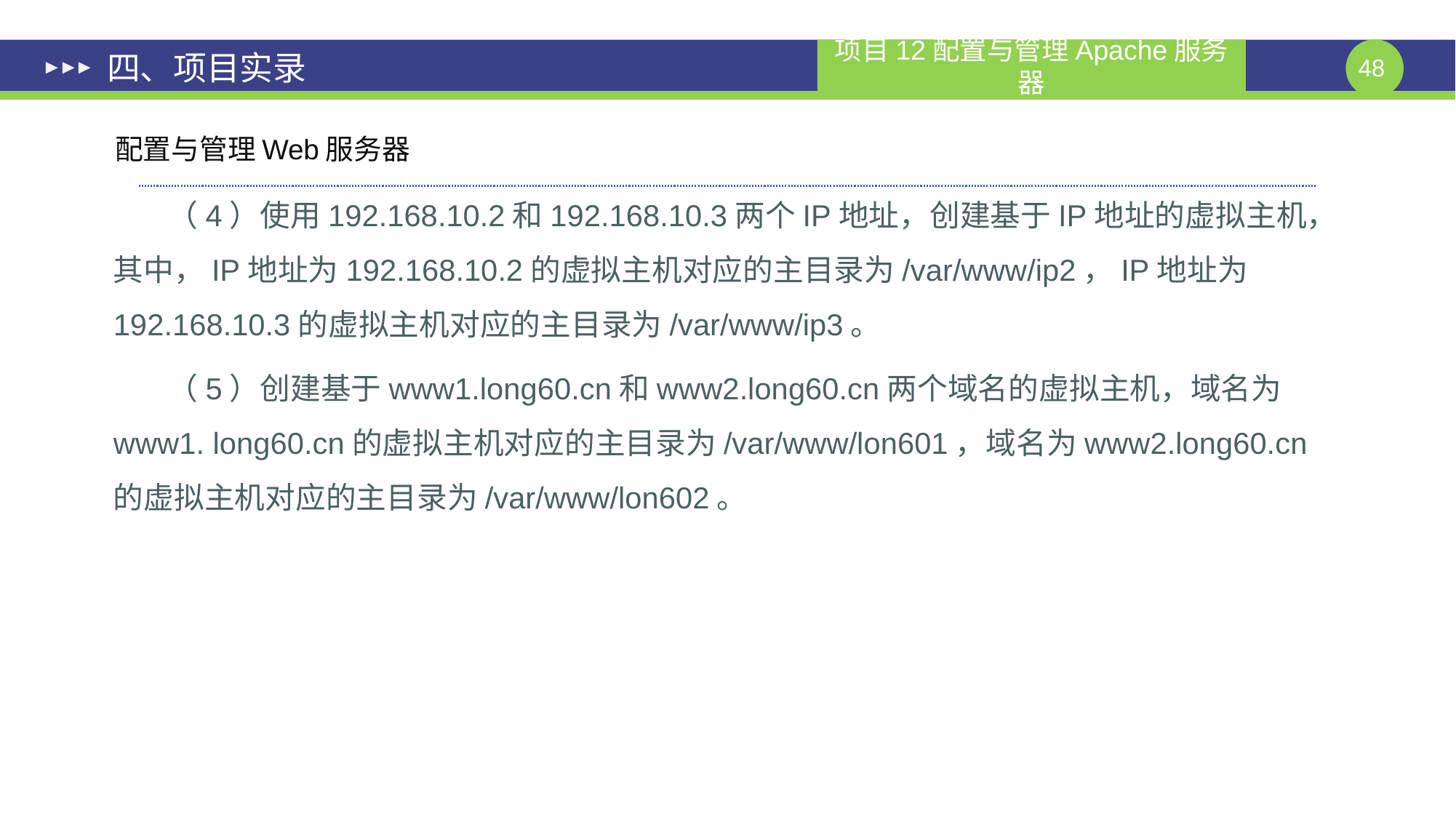

# 四、项目实录
配置与管理Web服务器
（4）使用192.168.10.2和192.168.10.3两个IP地址，创建基于IP地址的虚拟主机，其中，IP地址为192.168.10.2的虚拟主机对应的主目录为/var/www/ip2，IP地址为192.168.10.3的虚拟主机对应的主目录为/var/www/ip3。
（5）创建基于www1.long60.cn和www2.long60.cn两个域名的虚拟主机，域名为www1. long60.cn的虚拟主机对应的主目录为/var/www/lon601，域名为www2.long60.cn的虚拟主机对应的主目录为/var/www/lon602。